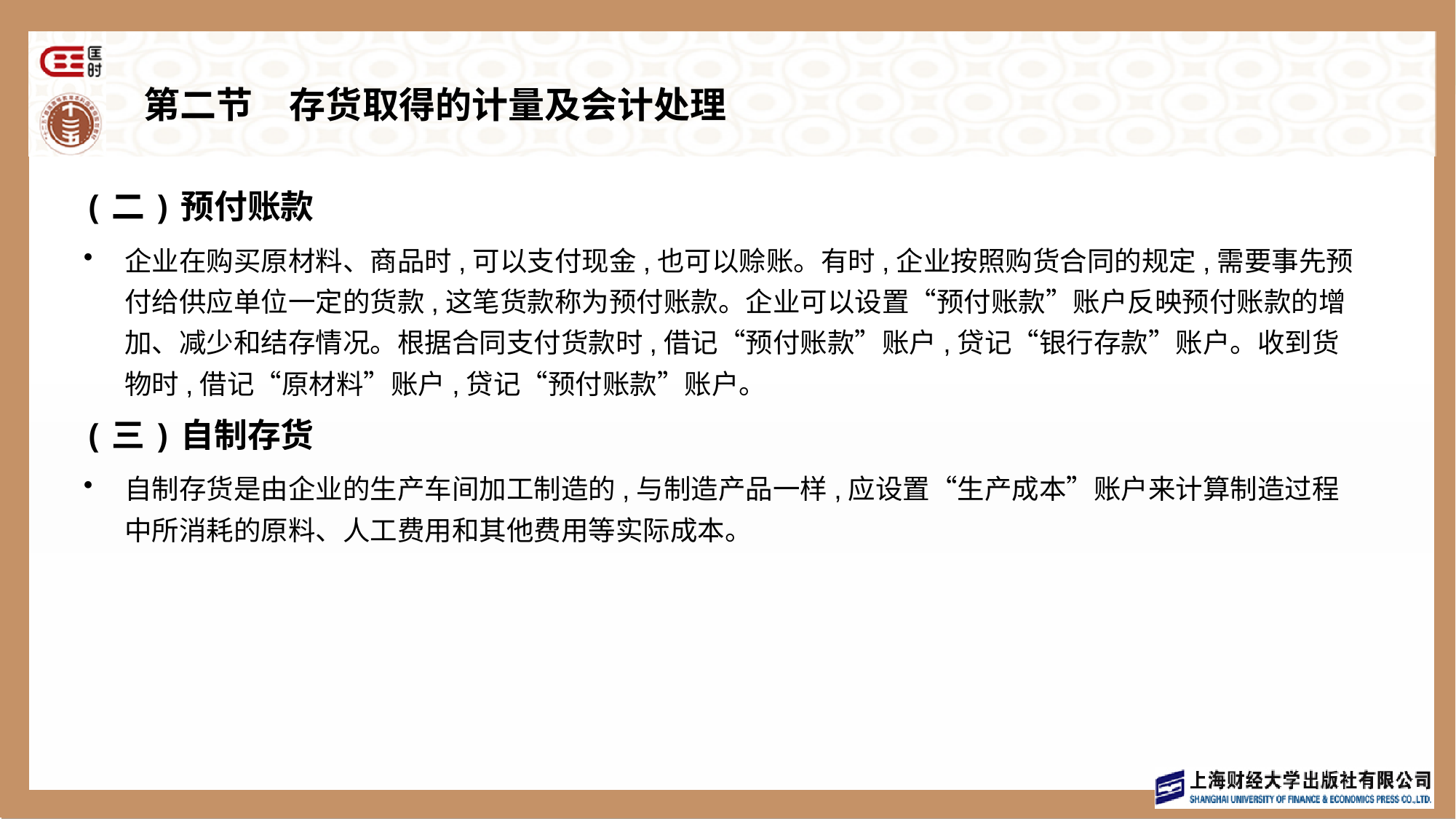

# 第二节　存货取得的计量及会计处理
(二)预付账款
企业在购买原材料、商品时,可以支付现金,也可以赊账。有时,企业按照购货合同的规定,需要事先预付给供应单位一定的货款,这笔货款称为预付账款。企业可以设置“预付账款”账户反映预付账款的增加、减少和结存情况。根据合同支付货款时,借记“预付账款”账户,贷记“银行存款”账户。收到货物时,借记“原材料”账户,贷记“预付账款”账户。
(三)自制存货
自制存货是由企业的生产车间加工制造的,与制造产品一样,应设置“生产成本”账户来计算制造过程中所消耗的原料、人工费用和其他费用等实际成本。